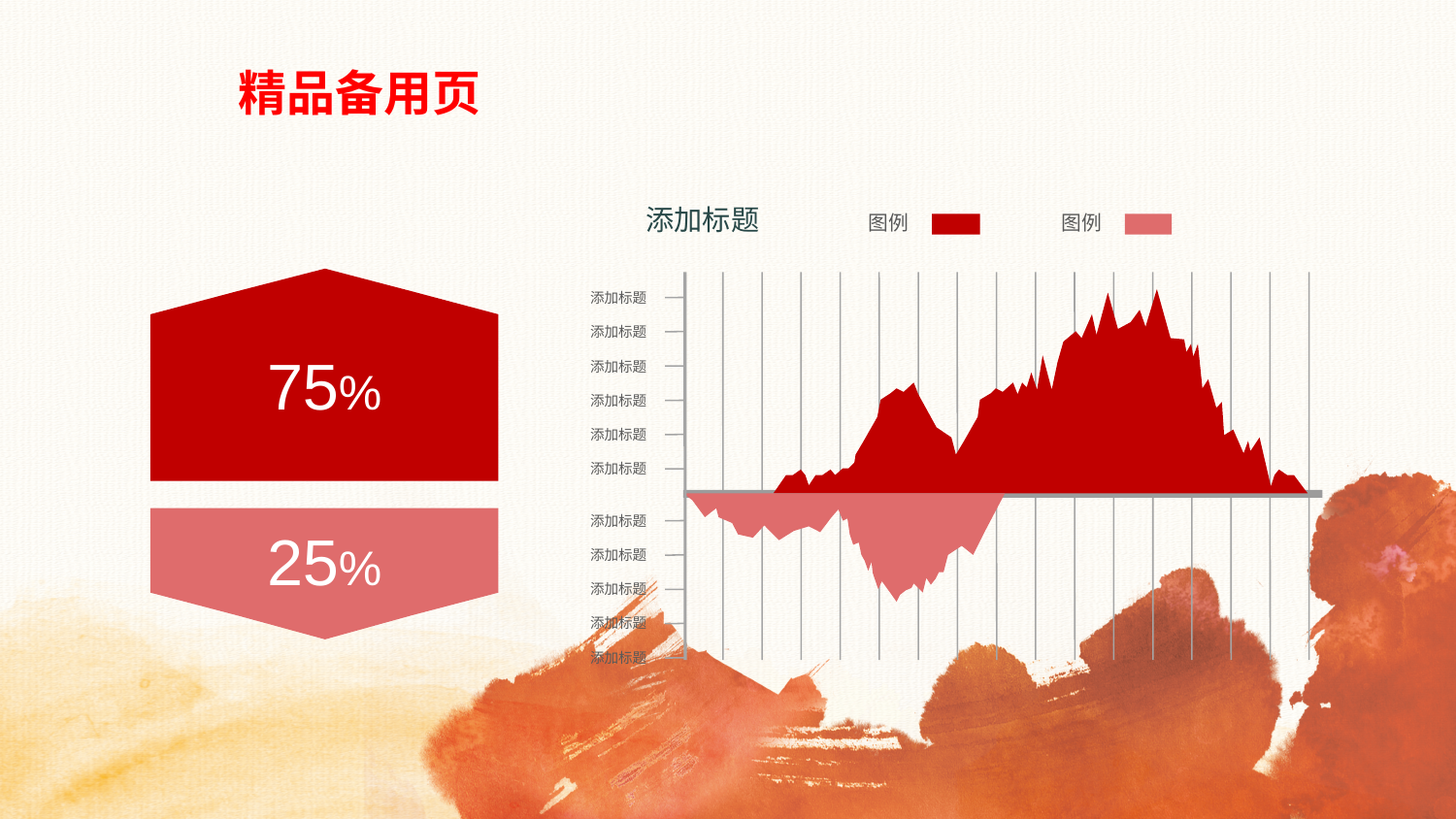

# 精品备用页
添加标题
图例
图例

添加标题

添加标题

75%
添加标题

添加标题

添加标题

添加标题

添加标题

25%

添加标题

添加标题

添加标题

添加标题